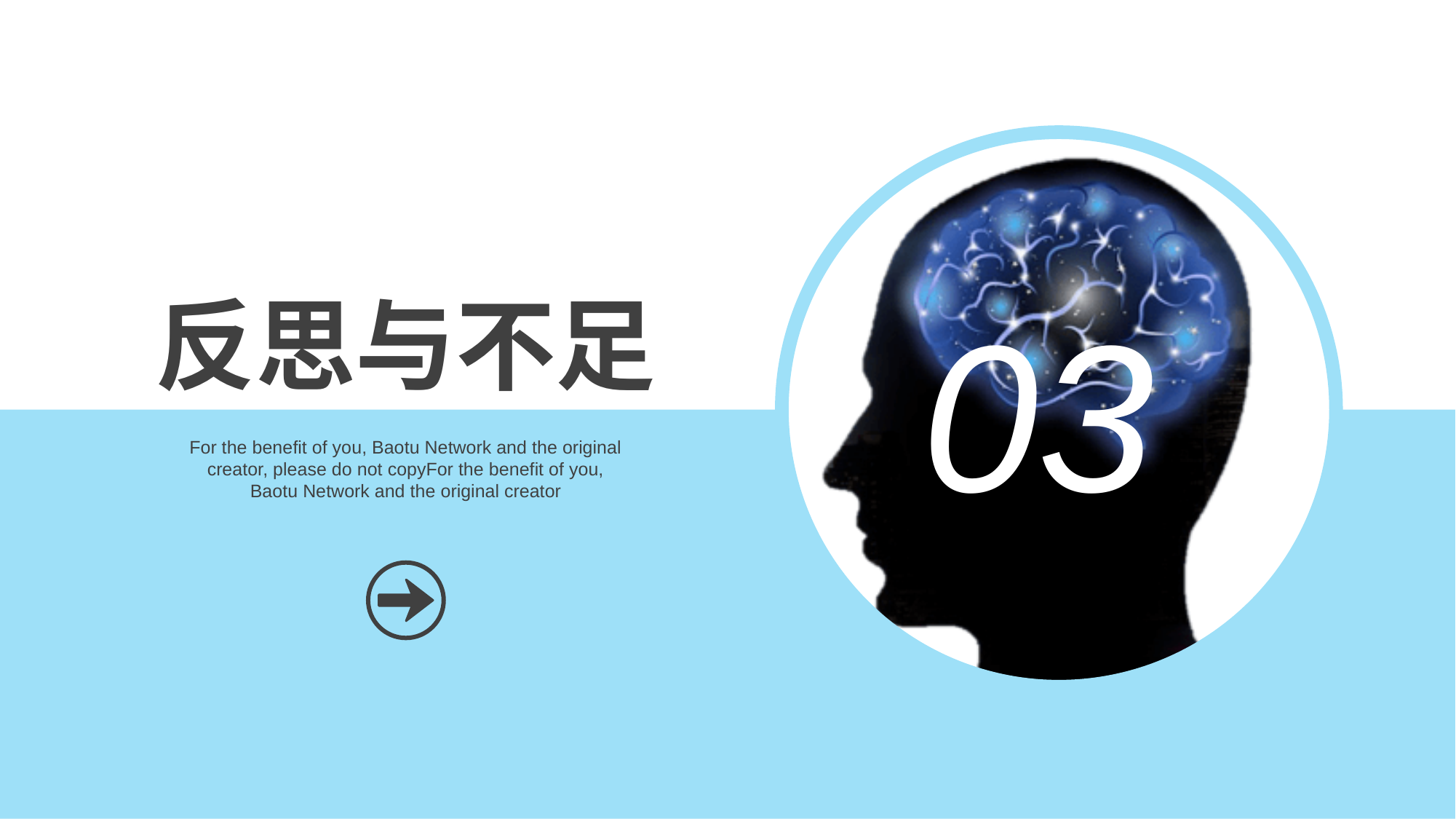

反思与不足
03
For the benefit of you, Baotu Network and the original creator, please do not copyFor the benefit of you, Baotu Network and the original creator